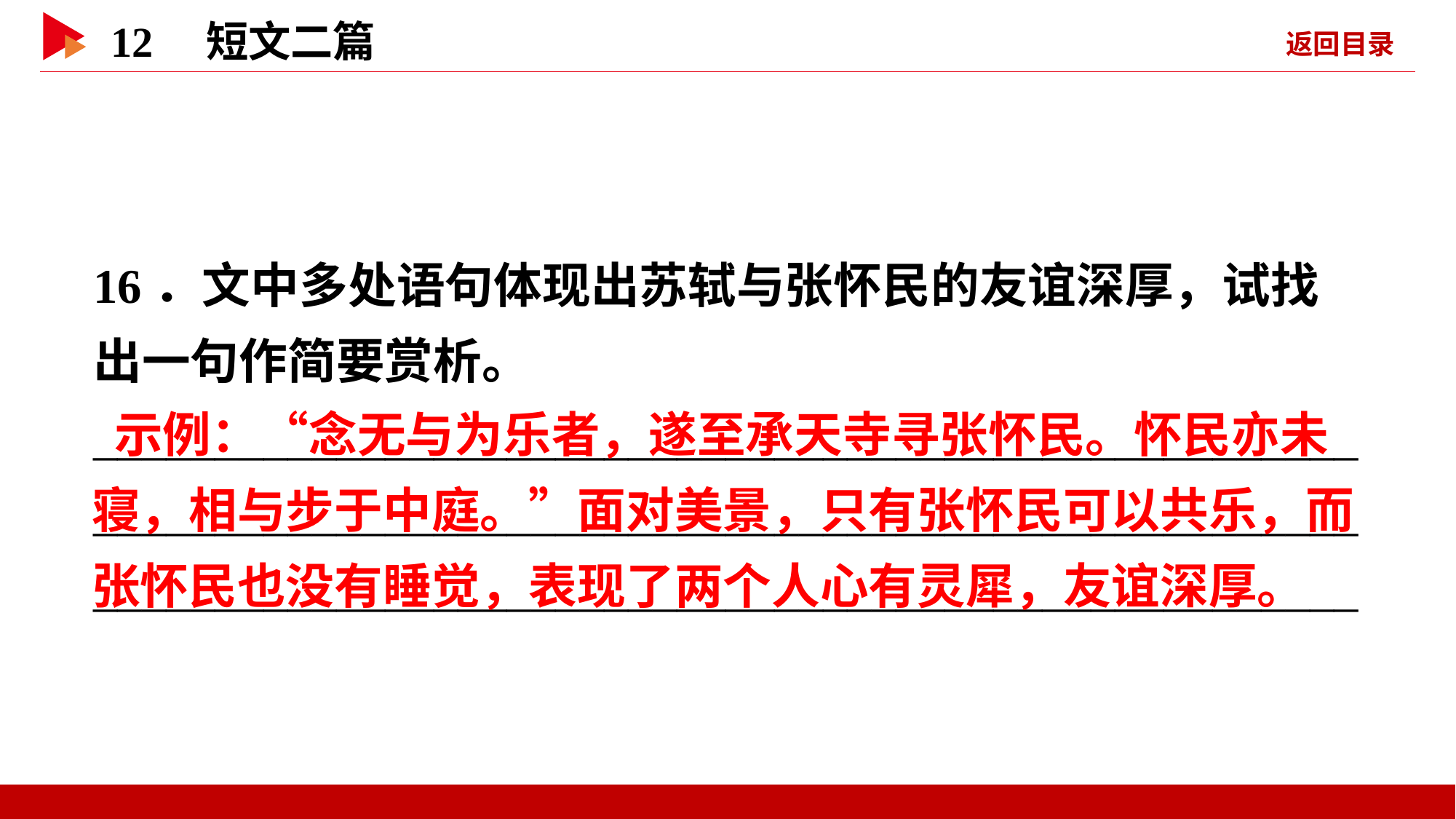

16．文中多处语句体现出苏轼与张怀民的友谊深厚，试找出一句作简要赏析。
____________________________________________________________________________________________________________________________________________________________
 示例：“念无与为乐者，遂至承天寺寻张怀民。怀民亦未寝，相与步于中庭。”面对美景，只有张怀民可以共乐，而张怀民也没有睡觉，表现了两个人心有灵犀，友谊深厚。